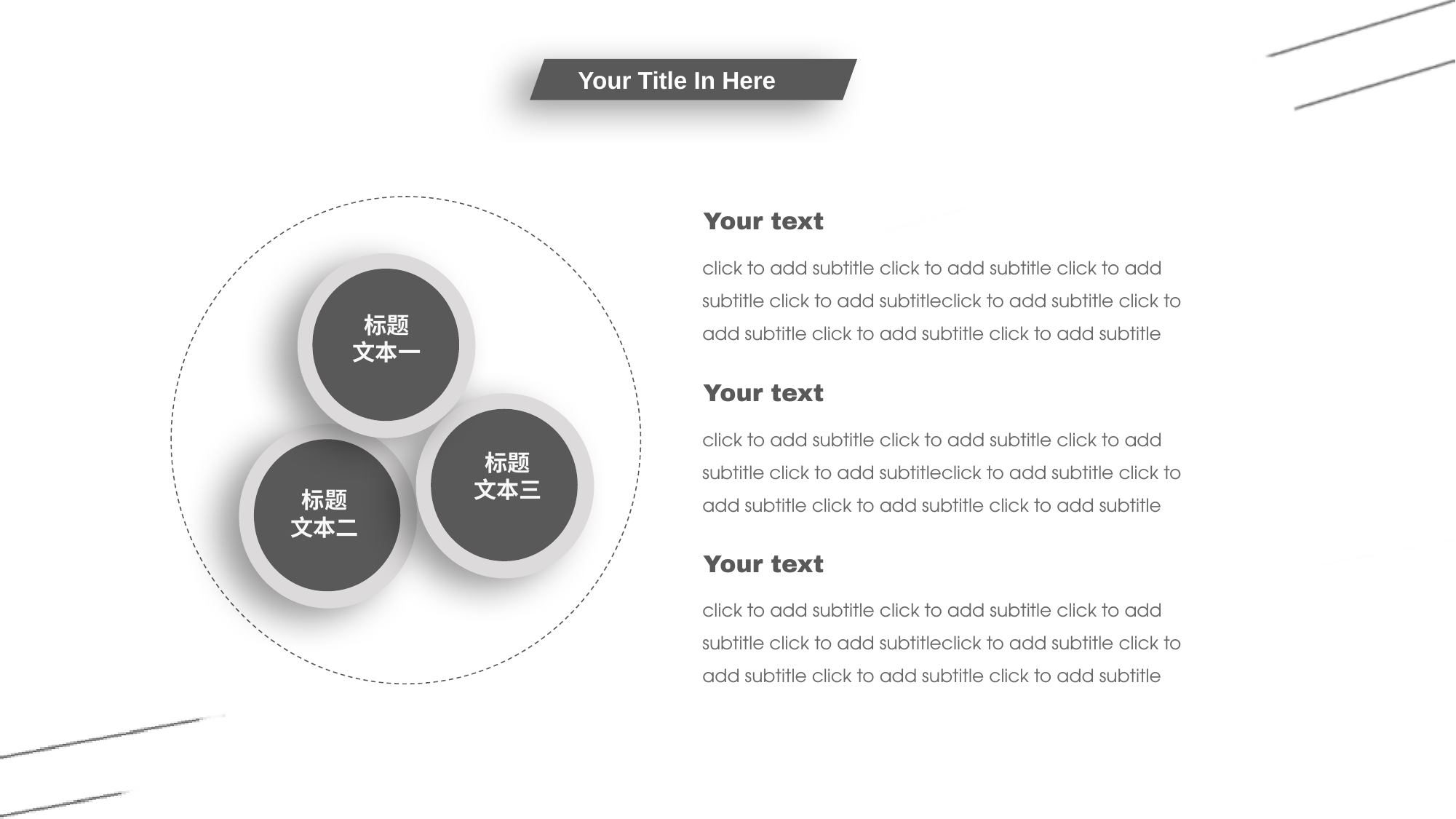

Your text
click to add subtitle click to add subtitle click to add subtitle click to add subtitleclick to add subtitle click to add subtitle click to add subtitle click to add subtitle

标题
文本一
Your text

click to add subtitle click to add subtitle click to add subtitle click to add subtitleclick to add subtitle click to add subtitle click to add subtitle click to add subtitle

标题
文本三
标题
文本二
Your text
click to add subtitle click to add subtitle click to add subtitle click to add subtitleclick to add subtitle click to add subtitle click to add subtitle click to add subtitle